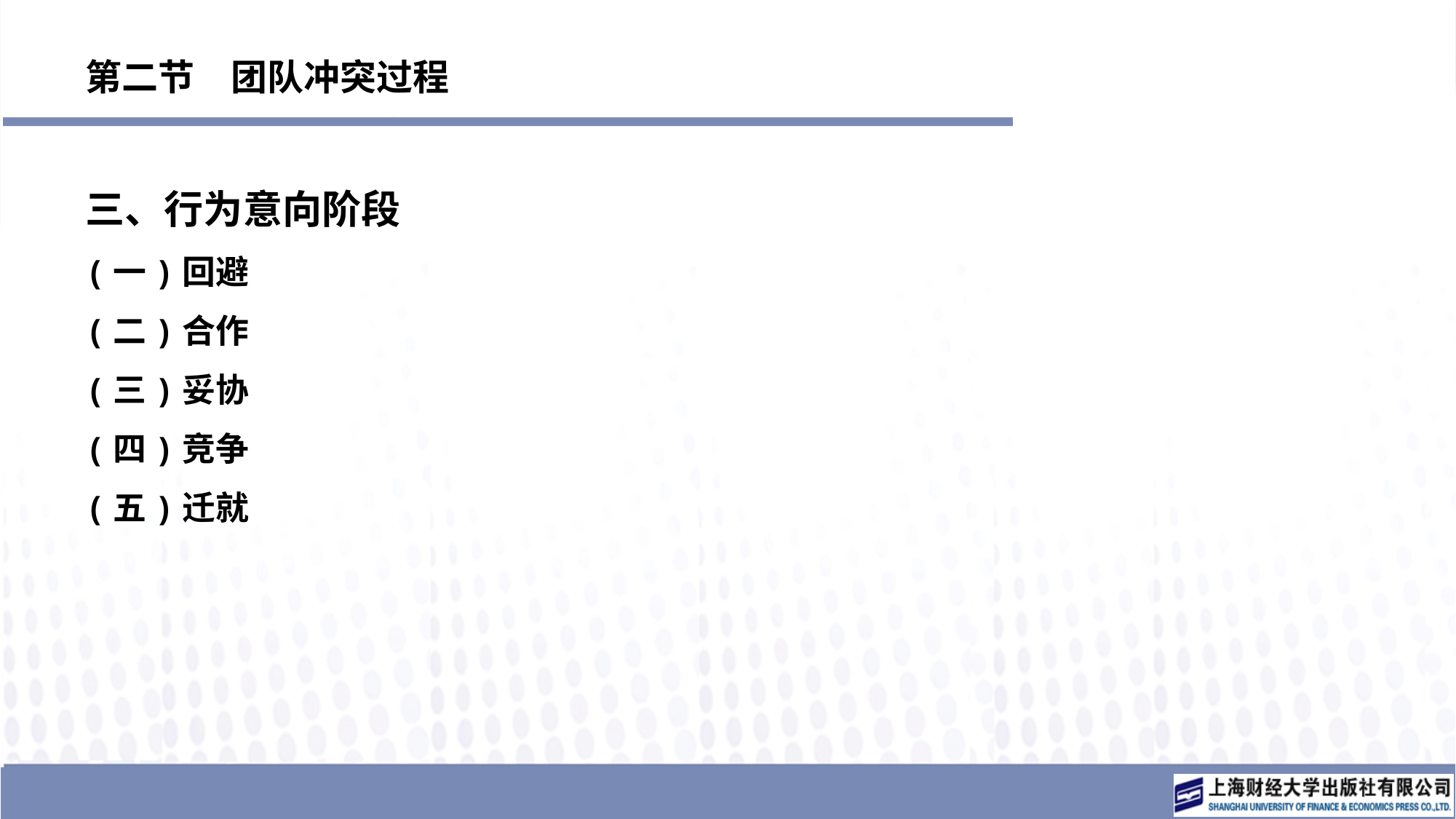

# 第二节　团队冲突过程
三、行为意向阶段
(一)回避
(二)合作
(三)妥协
(四)竞争
(五)迁就